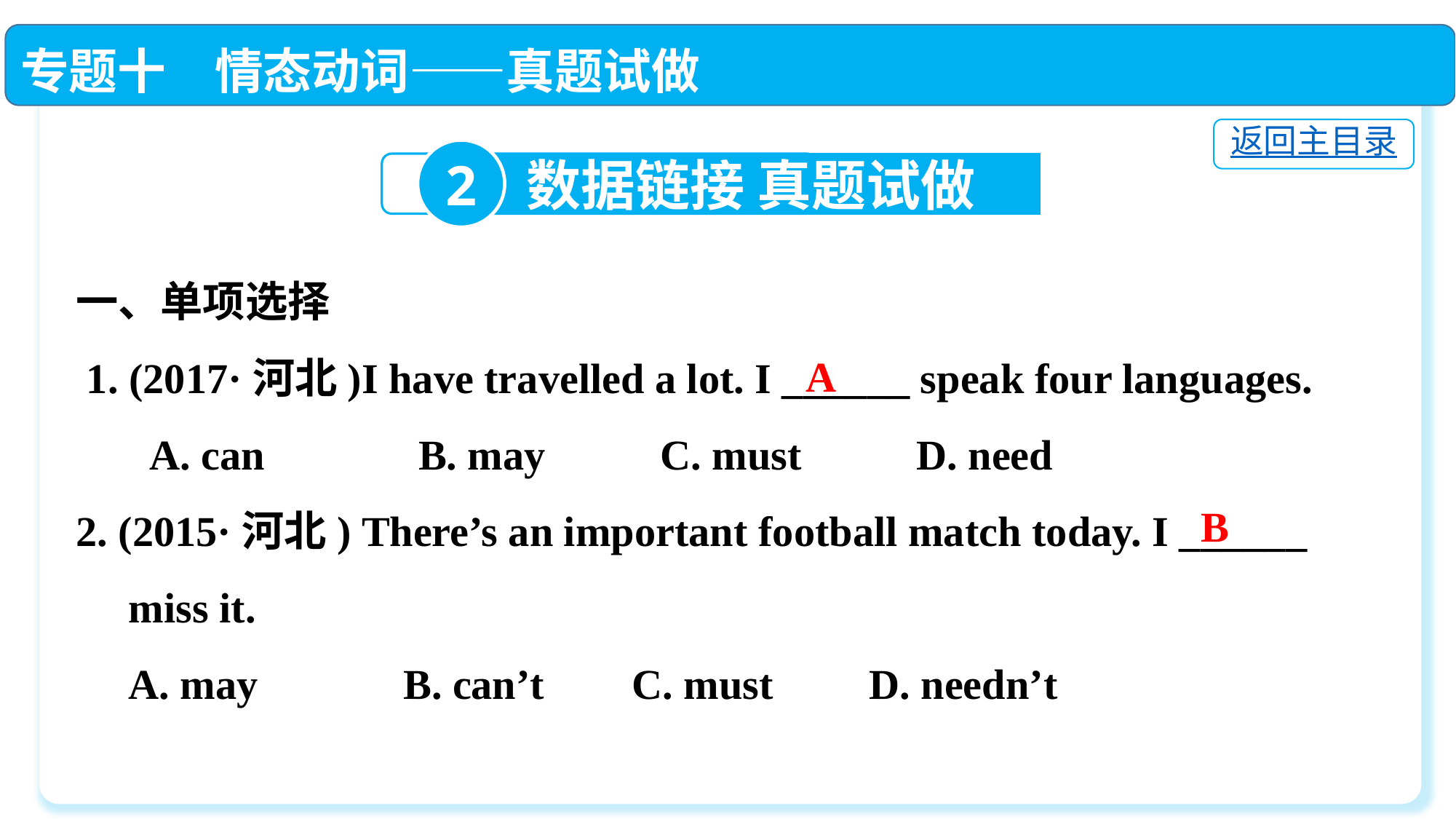

专题十　情态动词——真题试做

返回主目录
2

数据链接 真题试做
一、单项选择
 1. (2017·河北)I have travelled a lot. I ______ speak four languages.
       A. can　　     B. may　　 C. must　　 D. need
2. (2015·河北) There’s an important football match today. I ______
     miss it.
     A. may　	B. can’t	 C. must　	  D. needn’t

A
B